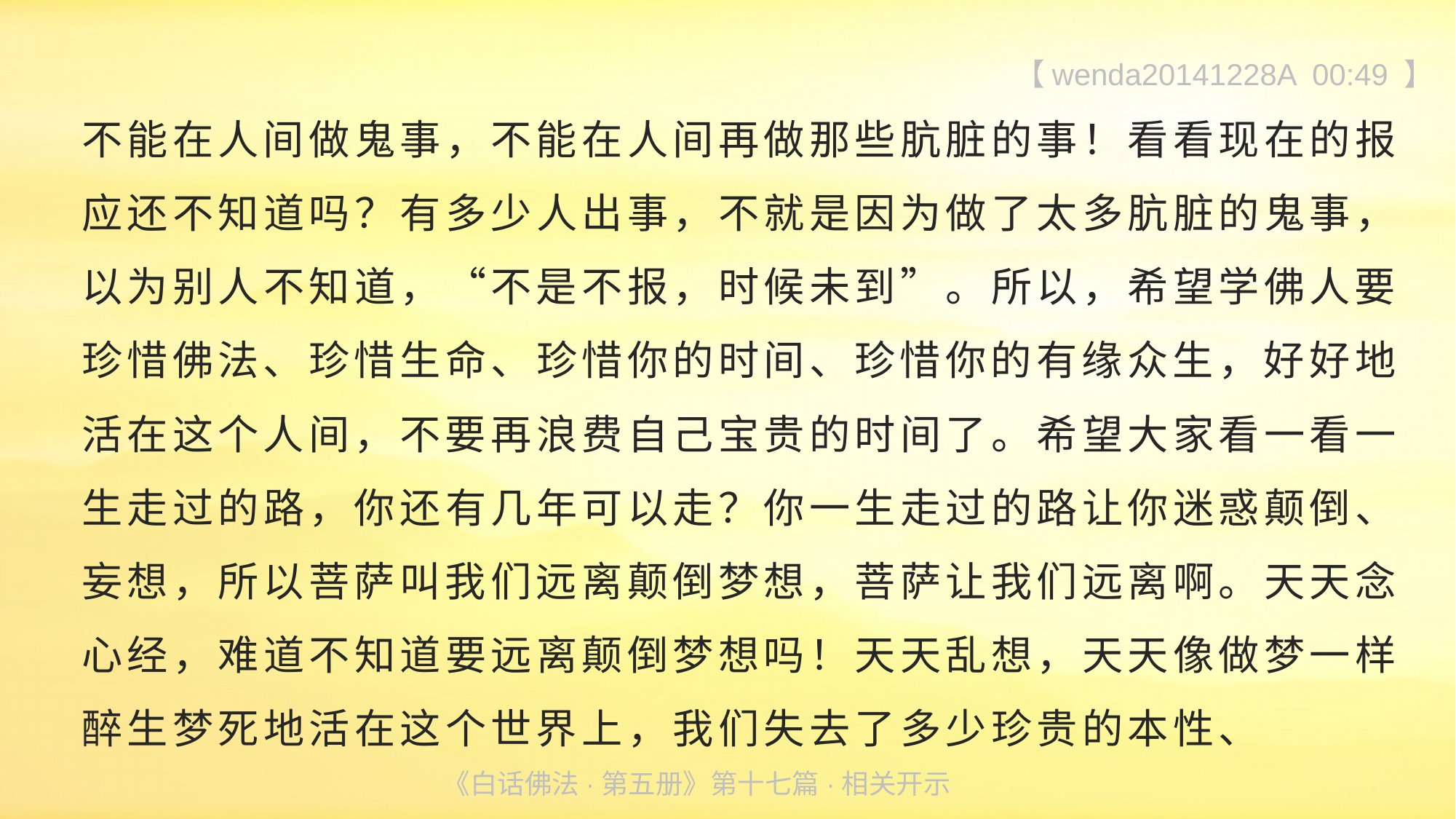

【wenda20141228A  00:49 】
不能在人间做鬼事，不能在人间再做那些肮脏的事！看看现在的报应还不知道吗？有多少人出事，不就是因为做了太多肮脏的鬼事，以为别人不知道，“不是不报，时候未到”。所以，希望学佛人要珍惜佛法、珍惜生命、珍惜你的时间、珍惜你的有缘众生，好好地活在这个人间，不要再浪费自己宝贵的时间了。希望大家看一看一生走过的路，你还有几年可以走？你一生走过的路让你迷惑颠倒、妄想，所以菩萨叫我们远离颠倒梦想，菩萨让我们远离啊。天天念心经，难道不知道要远离颠倒梦想吗！天天乱想，天天像做梦一样醉生梦死地活在这个世界上，我们失去了多少珍贵的本性、
《白话佛法·第五册》第十七篇·相关开示